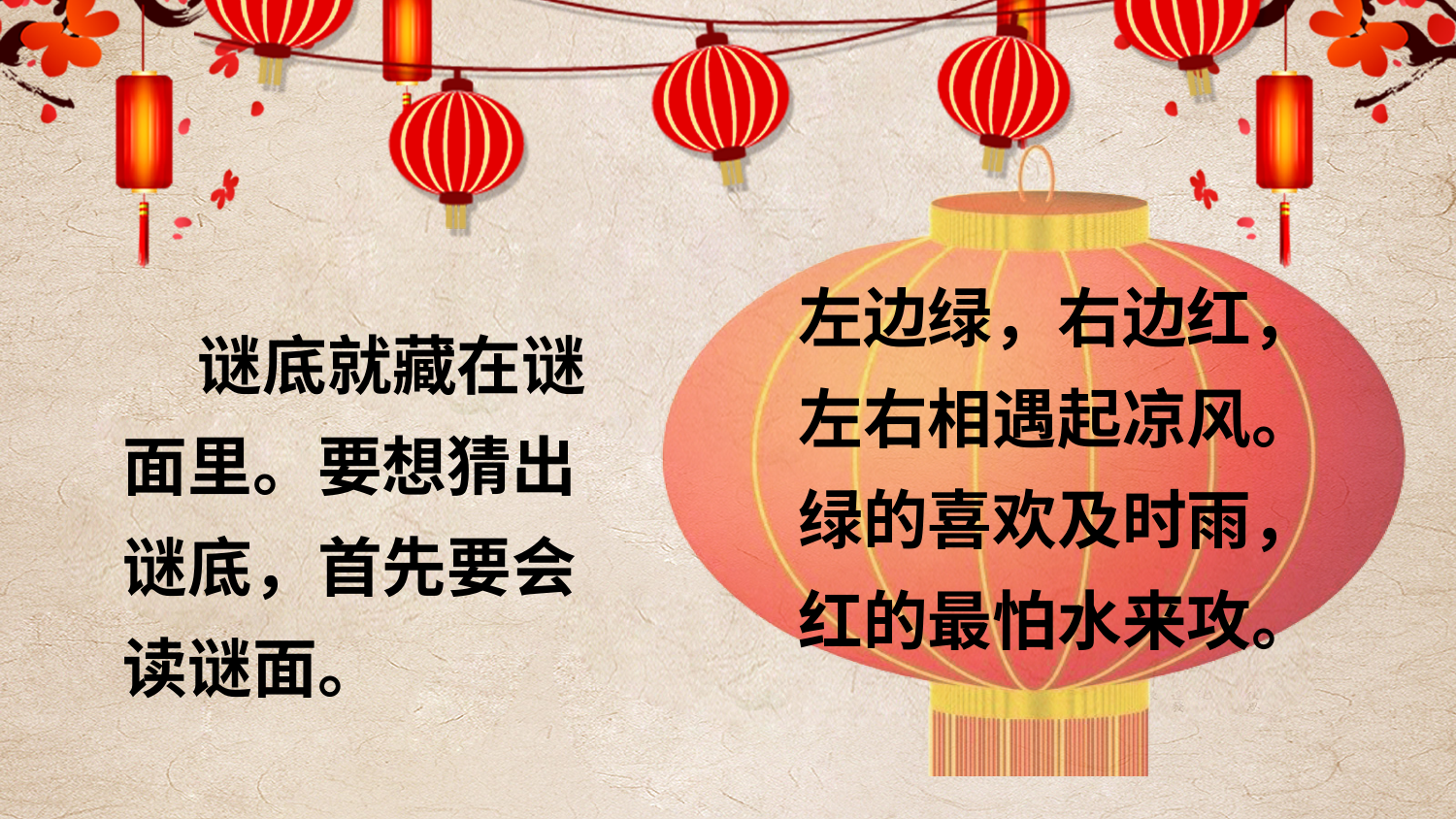

左边绿，右边红，
左右相遇起凉风。
绿的喜欢及时雨，
红的最怕水来攻。
    谜底就藏在谜面里。要想猜出谜底，首先要会读谜面。